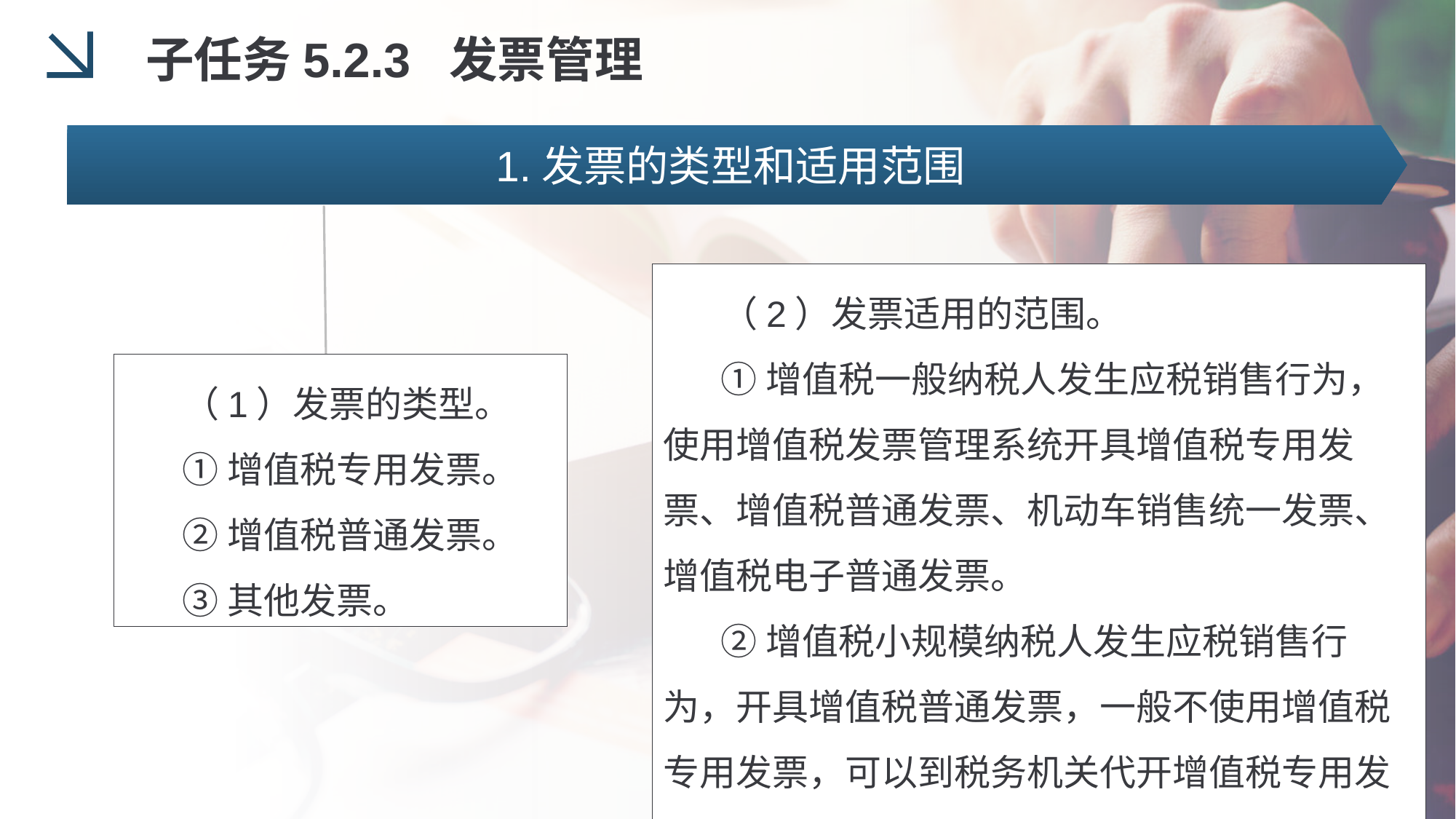

子任务5.2.3  发票管理

1.发票的类型和适用范围
      （2）发票适用的范围。
       ①增值税一般纳税人发生应税销售行为，使用增值税发票管理系统开具增值税专用发票、增值税普通发票、机动车销售统一发票、增值税电子普通发票。
       ②增值税小规模纳税人发生应税销售行为，开具增值税普通发票，一般不使用增值税专用发票，可以到税务机关代开增值税专用发票。
      （1）发票的类型。
       ①增值税专用发票。
       ②增值税普通发票。
       ③其他发票。